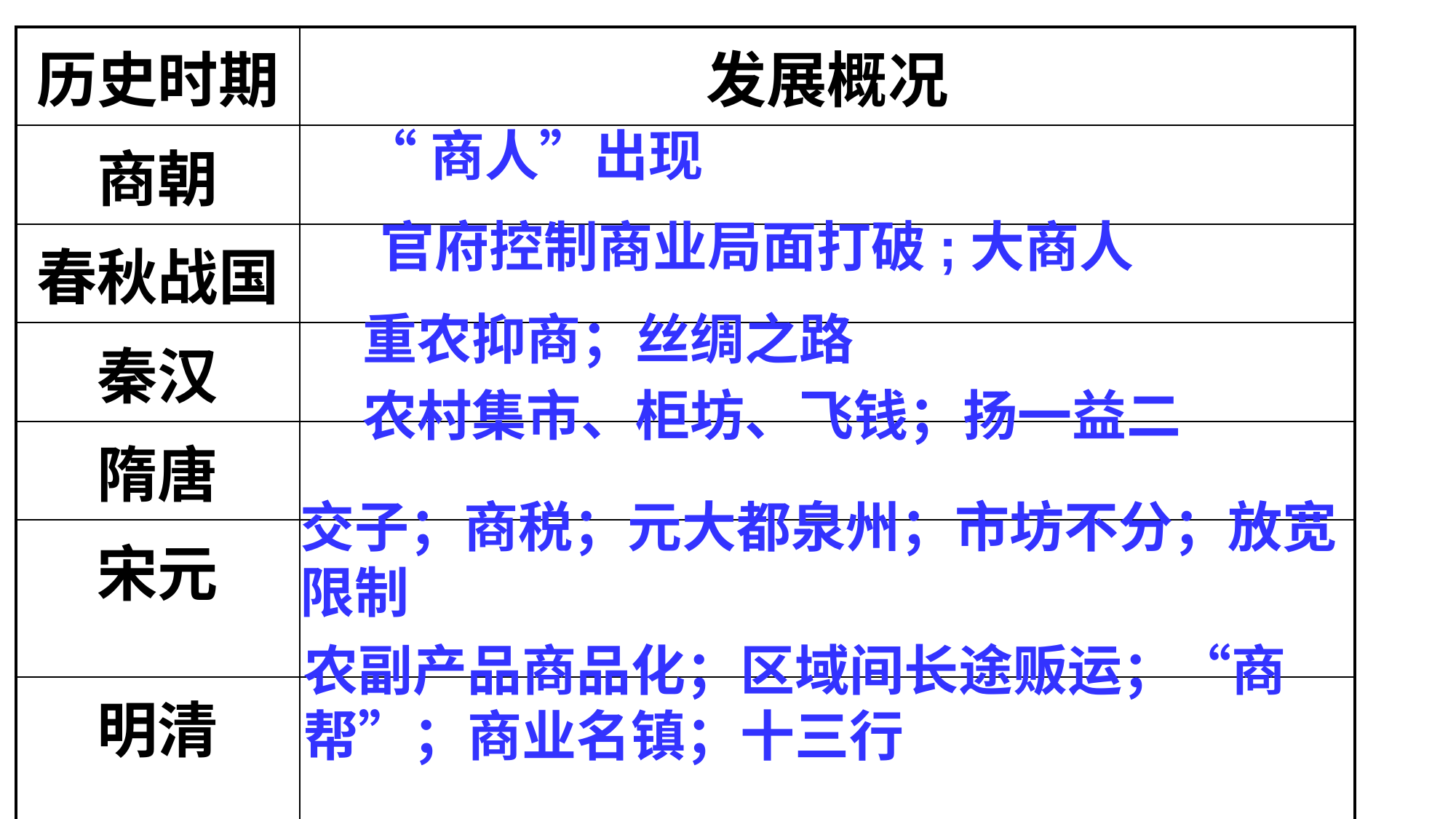

| 历史时期 | 发展概况 |
| --- | --- |
| 商朝 |  |
| 春秋战国 |  |
| 秦汉 |  |
| 隋唐 |  |
| 宋元 |  |
| 明清 |  |
“商人”出现
官府控制商业局面打破;大商人
重农抑商；丝绸之路
农村集市、柜坊、飞钱；扬一益二
交子；商税；元大都泉州；市坊不分；放宽限制
农副产品商品化；区域间长途贩运；“商帮”；商业名镇；十三行